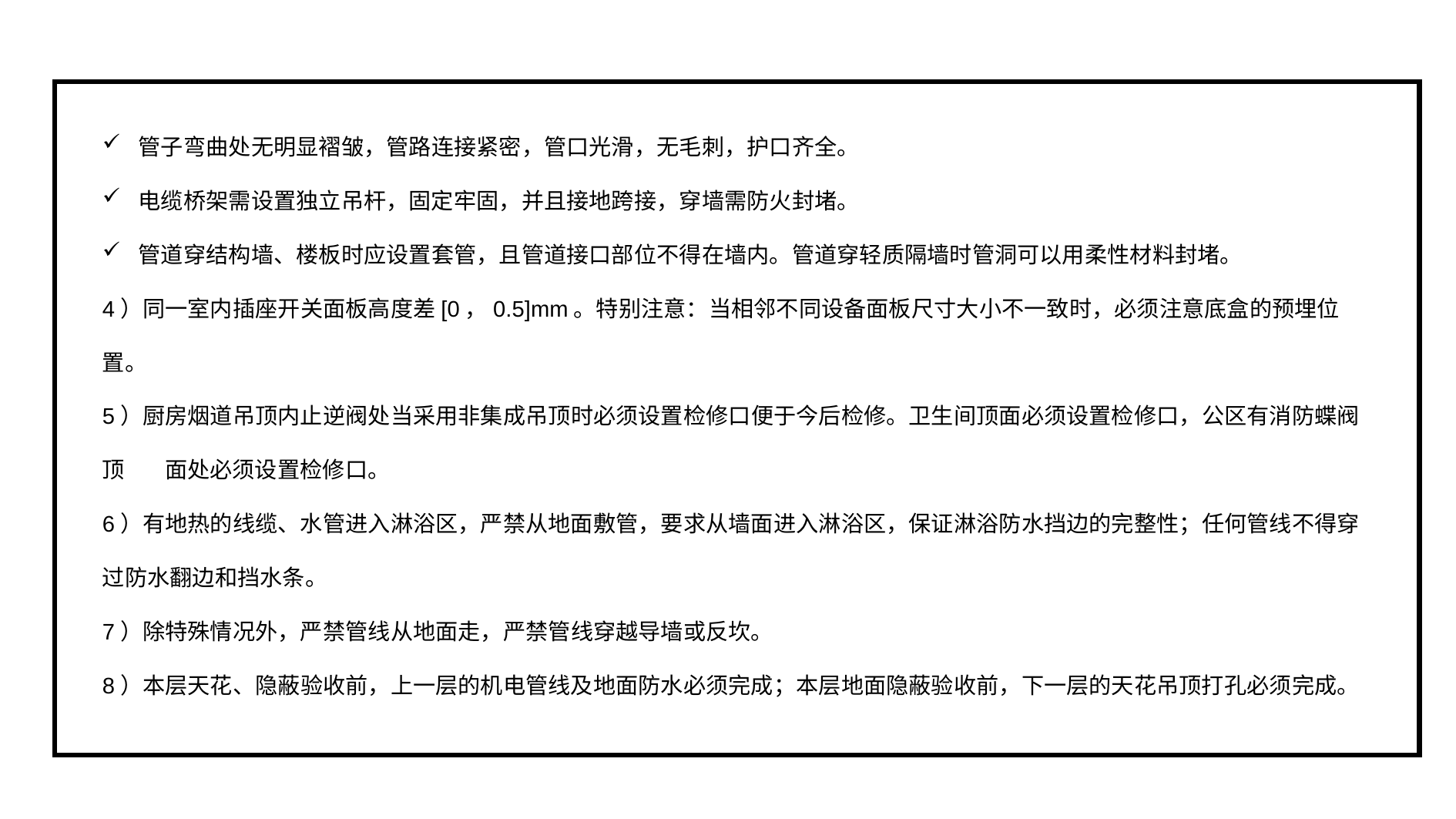

管子弯曲处无明显褶皱，管路连接紧密，管口光滑，无毛刺，护口齐全。
电缆桥架需设置独立吊杆，固定牢固，并且接地跨接，穿墙需防火封堵。
管道穿结构墙、楼板时应设置套管，且管道接口部位不得在墙内。管道穿轻质隔墙时管洞可以用柔性材料封堵。
4）同一室内插座开关面板高度差[0，0.5]mm。特别注意：当相邻不同设备面板尺寸大小不一致时，必须注意底盒的预埋位置。
5）厨房烟道吊顶内止逆阀处当采用非集成吊顶时必须设置检修口便于今后检修。卫生间顶面必须设置检修口，公区有消防蝶阀顶        面处必须设置检修口。
6）有地热的线缆、水管进入淋浴区，严禁从地面敷管，要求从墙面进入淋浴区，保证淋浴防水挡边的完整性；任何管线不得穿过防水翻边和挡水条。
7）除特殊情况外，严禁管线从地面走，严禁管线穿越导墙或反坎。
8）本层天花、隐蔽验收前，上一层的机电管线及地面防水必须完成；本层地面隐蔽验收前，下一层的天花吊顶打孔必须完成。